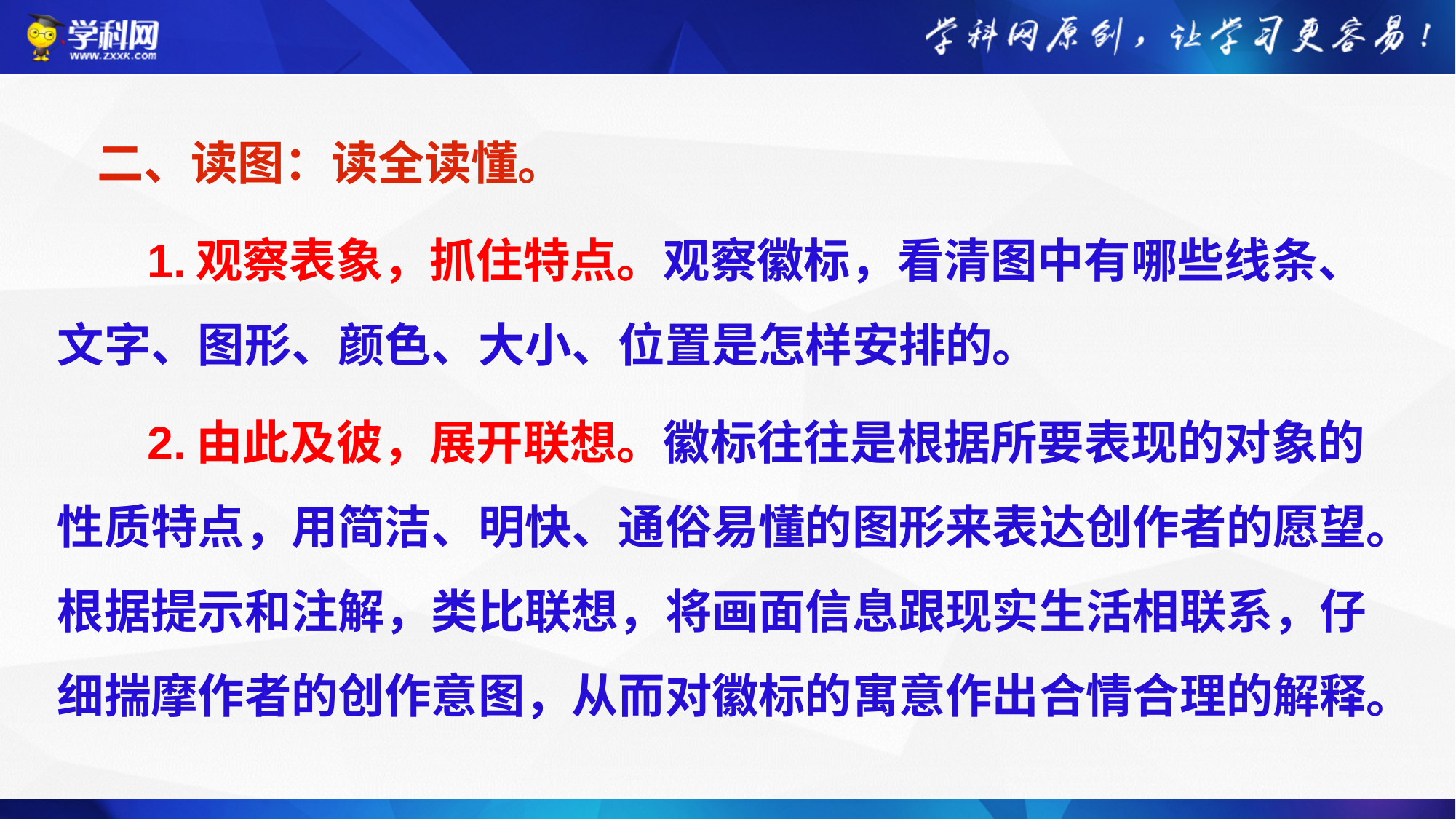

二、读图：读全读懂。
         1.观察表象，抓住特点。观察徽标，看清图中有哪些线条、文字、图形、颜色、大小、位置是怎样安排的。
         2.由此及彼，展开联想。徽标往往是根据所要表现的对象的性质特点，用简洁、明快、通俗易懂的图形来表达创作者的愿望。根据提示和注解，类比联想，将画面信息跟现实生活相联系，仔细揣摩作者的创作意图，从而对徽标的寓意作出合情合理的解释。